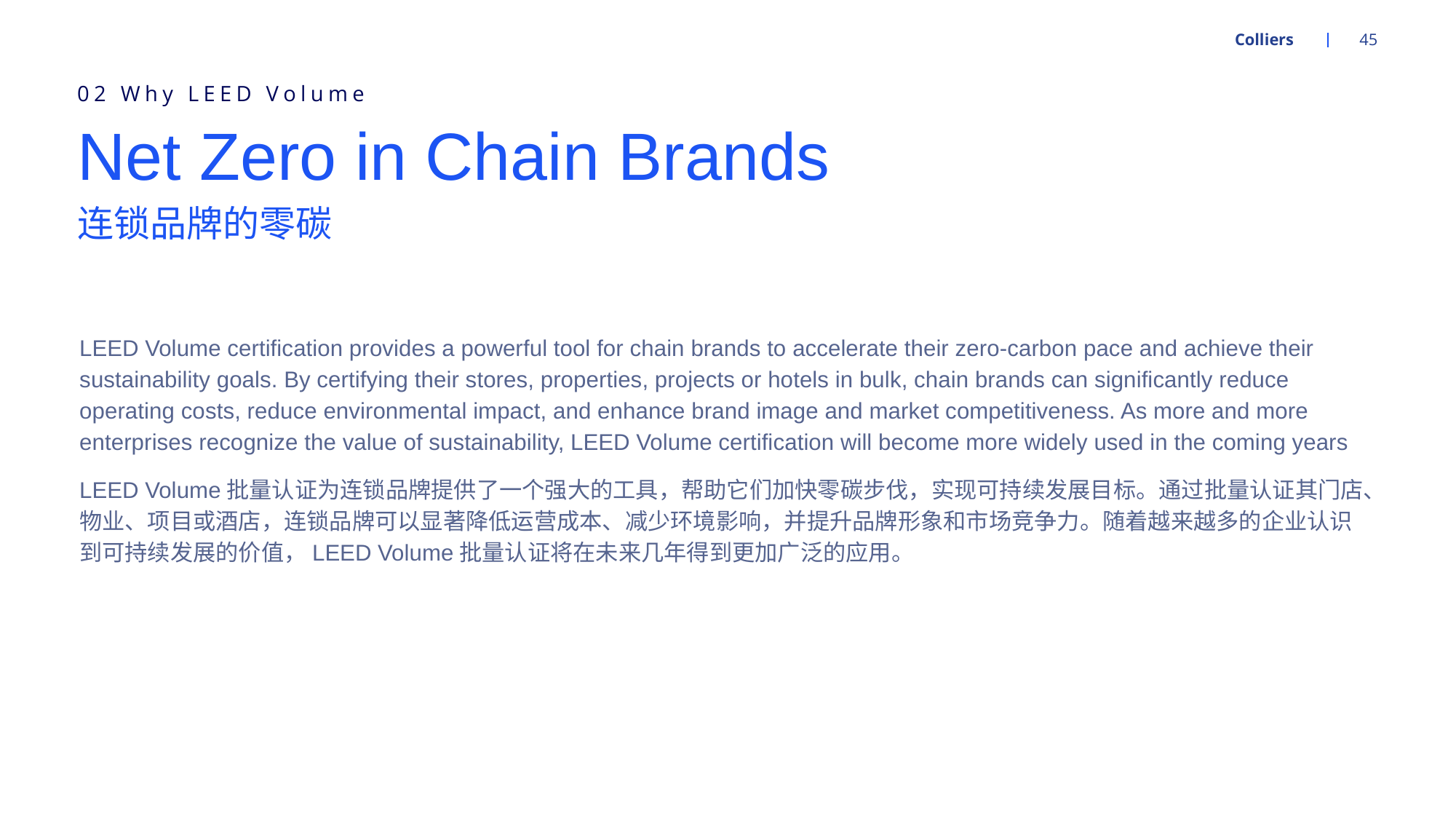

Colliers
45
02 Why LEED Volume
# Net Zero in Chain Brands
连锁品牌的零碳
LEED Volume certification provides a powerful tool for chain brands to accelerate their zero-carbon pace and achieve their sustainability goals. By certifying their stores, properties, projects or hotels in bulk, chain brands can significantly reduce operating costs, reduce environmental impact, and enhance brand image and market competitiveness. As more and more enterprises recognize the value of sustainability, LEED Volume certification will become more widely used in the coming years
LEED Volume批量认证为连锁品牌提供了一个强大的工具，帮助它们加快零碳步伐，实现可持续发展目标。通过批量认证其门店、物业、项目或酒店，连锁品牌可以显著降低运营成本、减少环境影响，并提升品牌形象和市场竞争力。随着越来越多的企业认识到可持续发展的价值，LEED Volume批量认证将在未来几年得到更加广泛的应用。